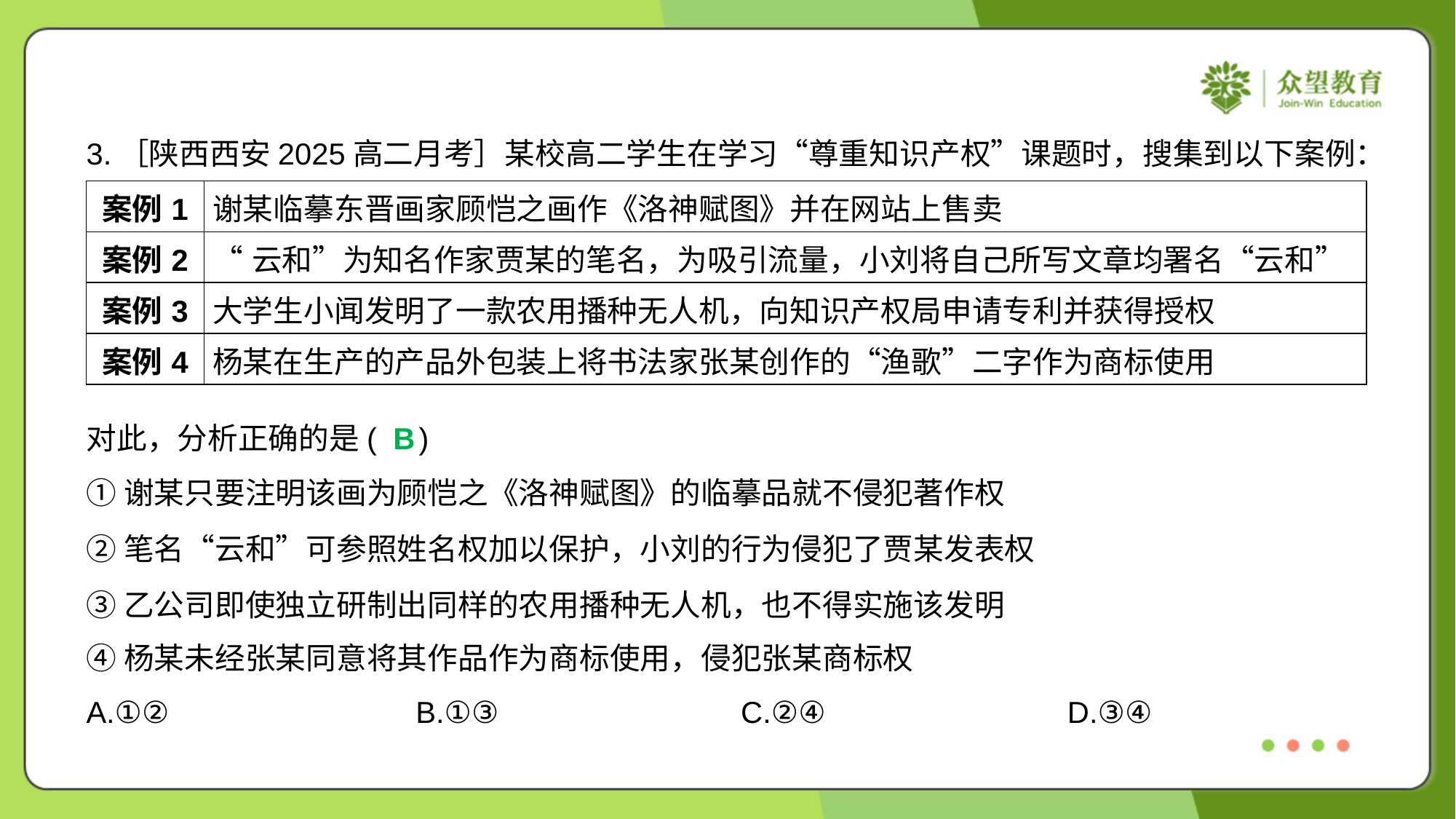

3.［陕西西安2025高二月考］某校高二学生在学习“尊重知识产权”课题时，搜集到以下案例：
| 案例1 | 谢某临摹东晋画家顾恺之画作《洛神赋图》并在网站上售卖 |
| --- | --- |
| 案例2 | “云和”为知名作家贾某的笔名，为吸引流量，小刘将自己所写文章均署名“云和” |
| 案例3 | 大学生小闻发明了一款农用播种无人机，向知识产权局申请专利并获得授权 |
| 案例4 | 杨某在生产的产品外包装上将书法家张某创作的“渔歌”二字作为商标使用 |
对此，分析正确的是(     )
B
①谢某只要注明该画为顾恺之《洛神赋图》的临摹品就不侵犯著作权
②笔名“云和”可参照姓名权加以保护，小刘的行为侵犯了贾某发表权
③乙公司即使独立研制出同样的农用播种无人机，也不得实施该发明
④杨某未经张某同意将其作品作为商标使用，侵犯张某商标权
A.①②	B.①③	C.②④	D.③④